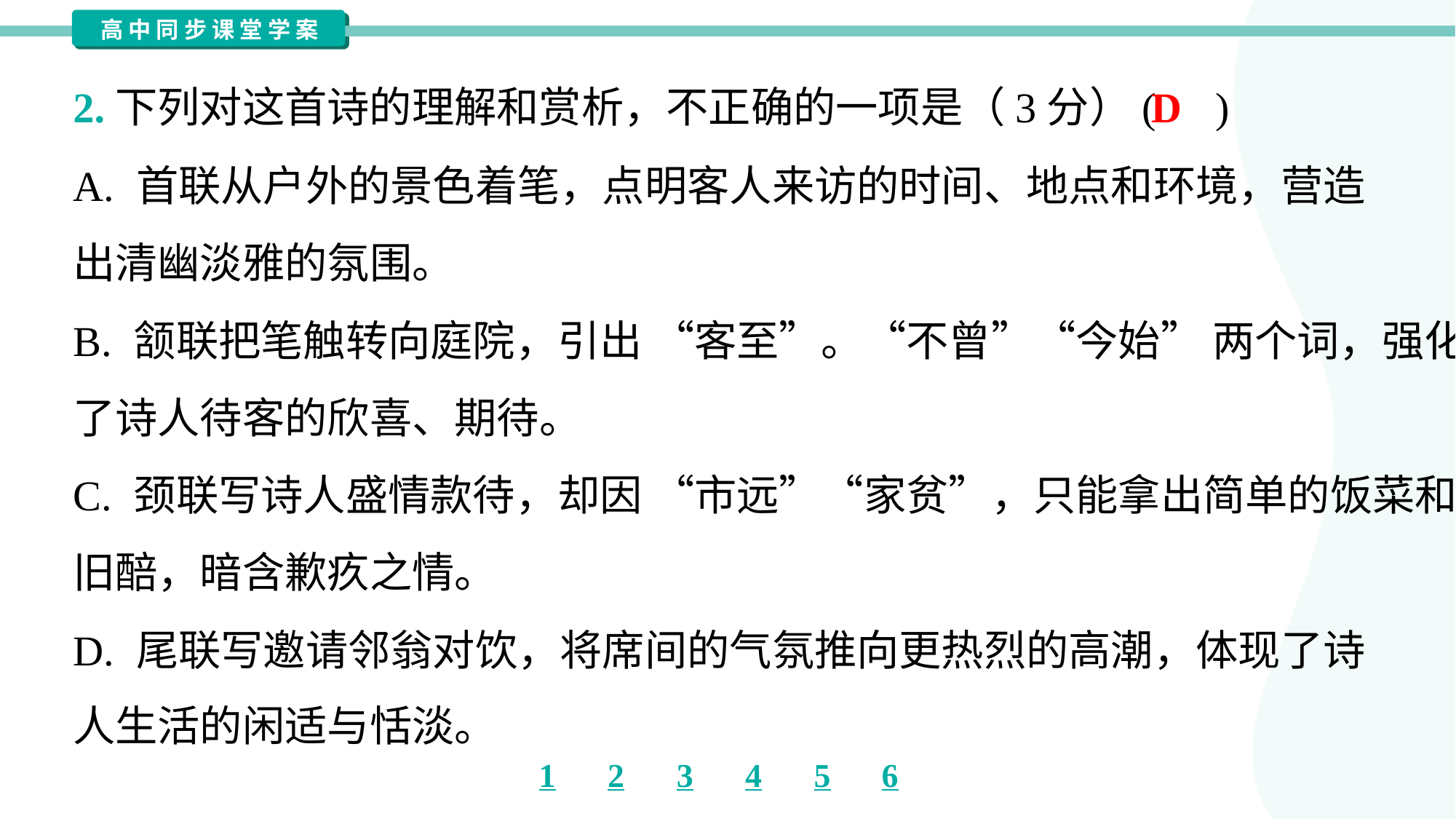

D
2.下列对这首诗的理解和赏析，不正确的一项是（3分）(     )
A. 首联从户外的景色着笔，点明客人来访的时间、地点和环境，营造
出清幽淡雅的氛围。
B. 颔联把笔触转向庭院，引出 “客至”。“不曾”“今始” 两个词，强化
了诗人待客的欣喜、期待。
C. 颈联写诗人盛情款待，却因 “市远”“家贫”，只能拿出简单的饭菜和
旧醅，暗含歉疚之情。
D. 尾联写邀请邻翁对饮，将席间的气氛推向更热烈的高潮，体现了诗
人生活的闲适与恬淡。